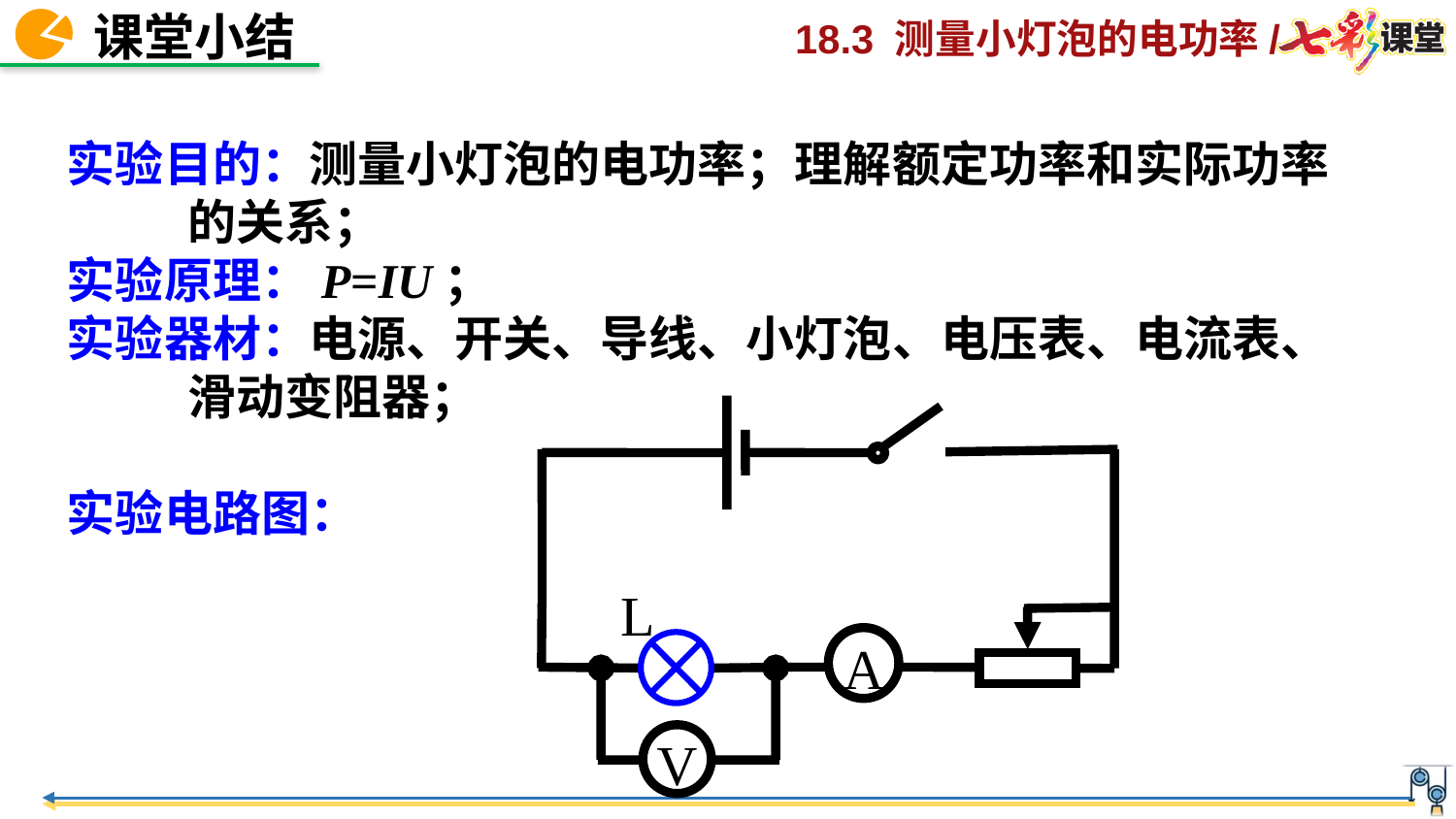

实验目的：测量小灯泡的电功率；理解额定功率和实际功率
          的关系；
实验原理：P=IU；
实验器材：电源、开关、导线、小灯泡、电压表、电流表、
          滑动变阻器；

实验电路图：

L

A

V